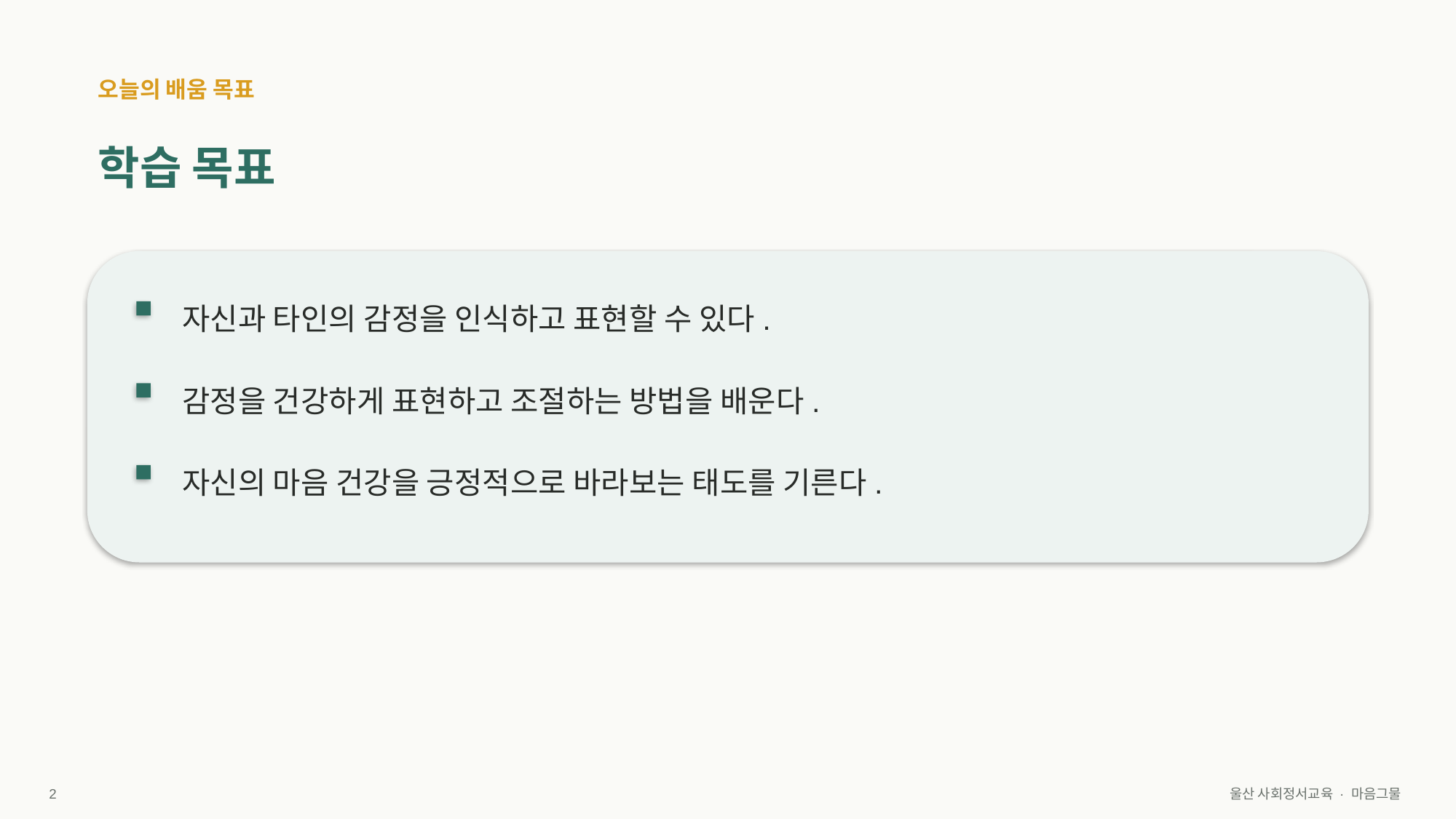

오늘의 배움 목표
학습 목표

자신과 타인의 감정을 인식하고 표현할 수 있다.

감정을 건강하게 표현하고 조절하는 방법을 배운다.

자신의 마음 건강을 긍정적으로 바라보는 태도를 기른다.

2
울산 사회정서교육 · 마음그물